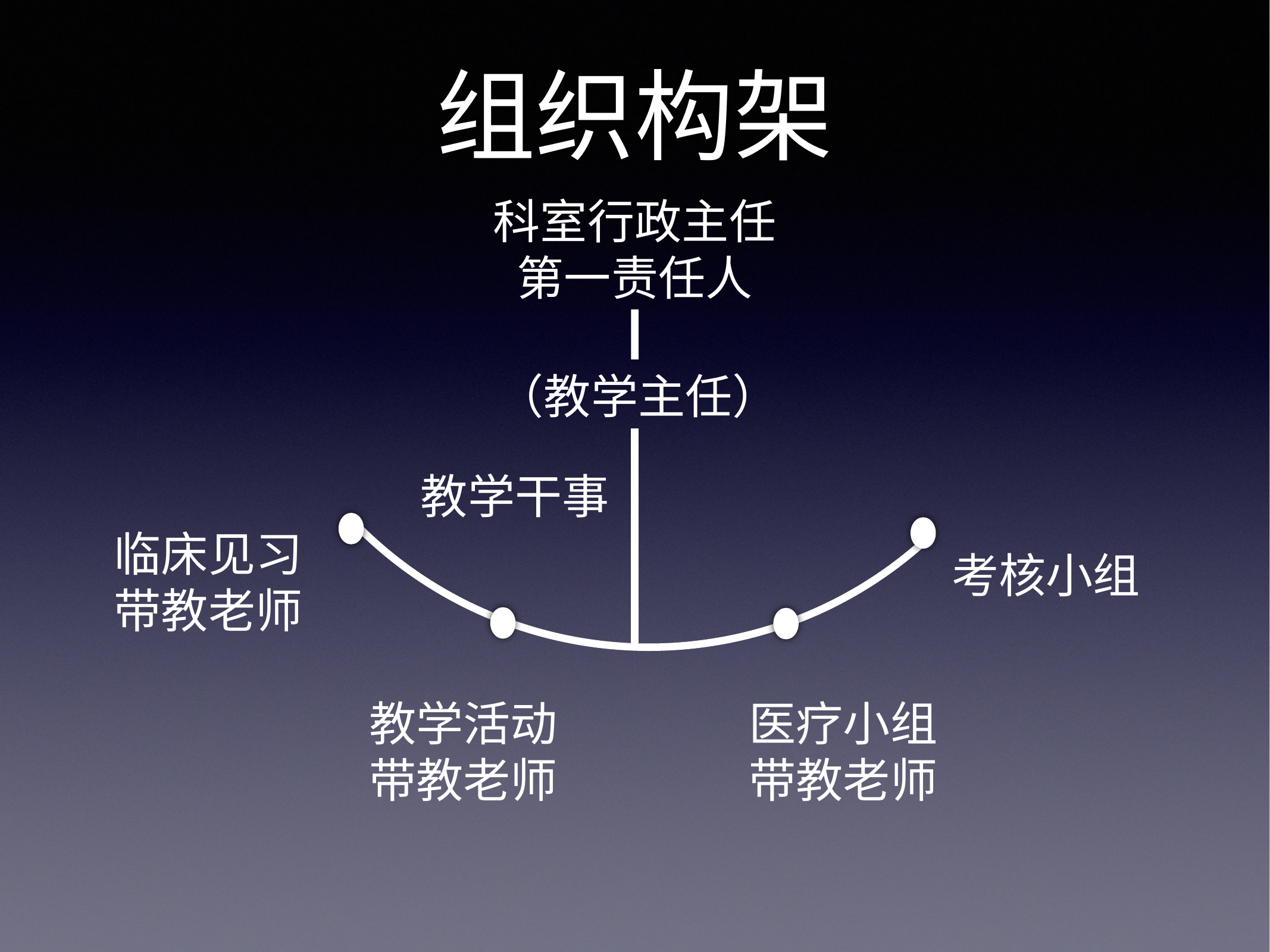

# 组织构架
科室行政主任
第一责任人
（教学主任）
教学干事

临床见习
带教老师
考核小组

医疗小组带教老师
教学活动
带教老师